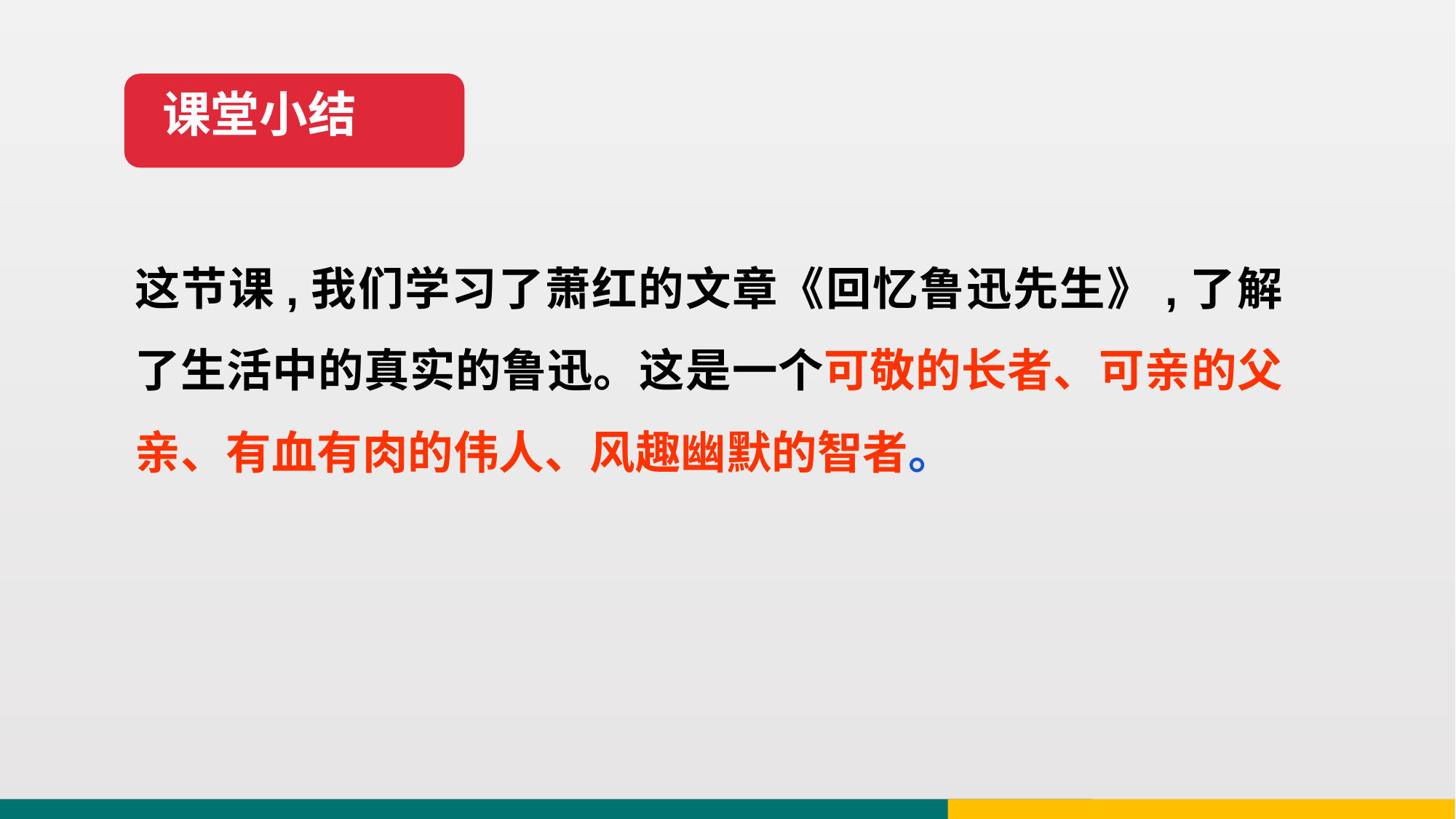

课堂小结
这节课,我们学习了萧红的文章《回忆鲁迅先生》,了解了生活中的真实的鲁迅。这是一个可敬的长者、可亲的父亲、有血有肉的伟人、风趣幽默的智者。